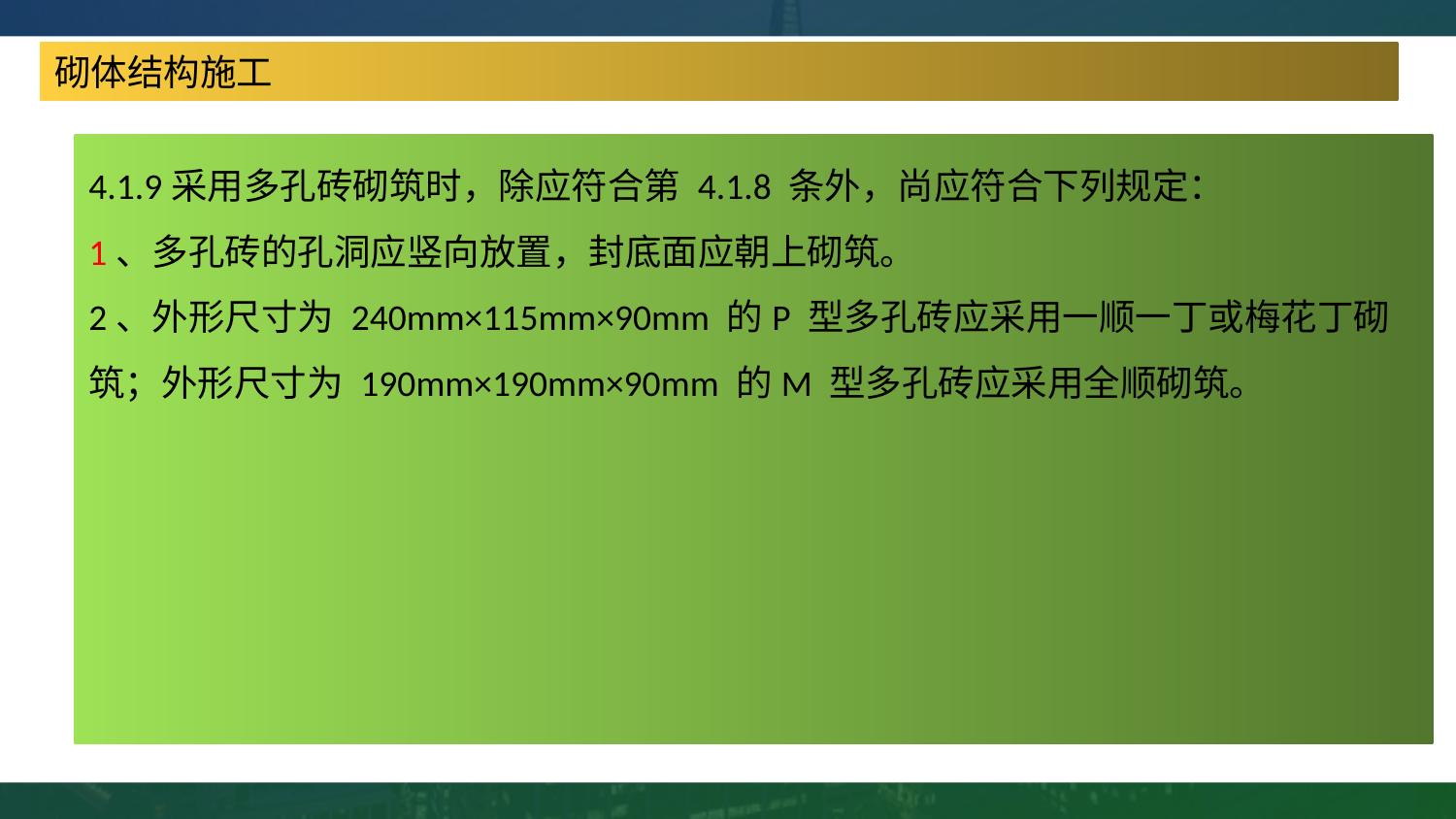

砌体结构施工
4.1.9采用多孔砖砌筑时，除应符合第 4.1.8 条外，尚应符合下列规定：
1、多孔砖的孔洞应竖向放置，封底面应朝上砌筑。
2、外形尺寸为 240mm×115mm×90mm 的P 型多孔砖应采用一顺一丁或梅花丁砌筑；外形尺寸为 190mm×190mm×90mm 的M 型多孔砖应采用全顺砌筑。